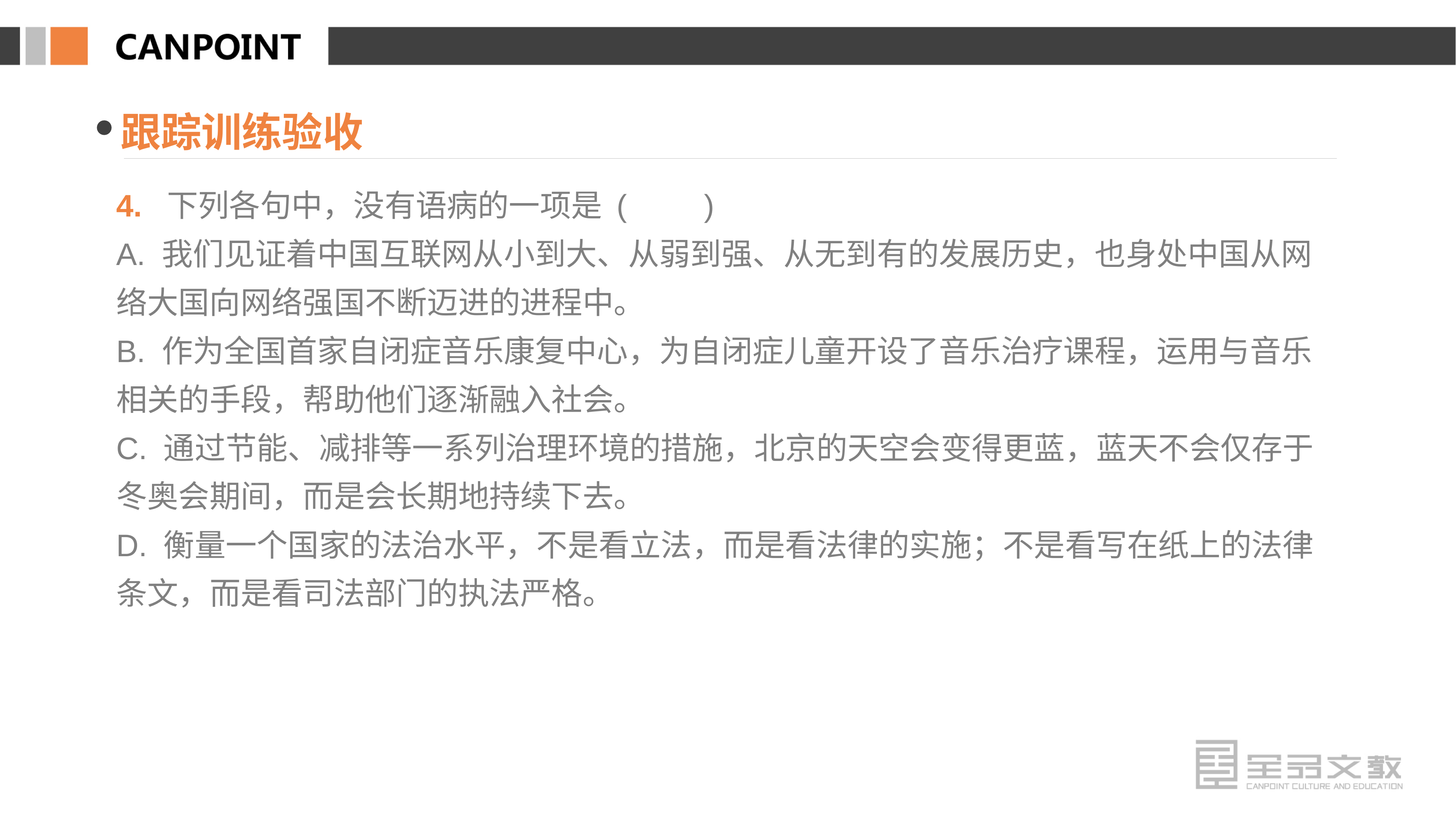

跟踪训练验收

4.  下列各句中，没有语病的一项是 (　　)
A. 我们见证着中国互联网从小到大、从弱到强、从无到有的发展历史，也身处中国从网络大国向网络强国不断迈进的进程中。
B. 作为全国首家自闭症音乐康复中心，为自闭症儿童开设了音乐治疗课程，运用与音乐相关的手段，帮助他们逐渐融入社会。
C. 通过节能、减排等一系列治理环境的措施，北京的天空会变得更蓝，蓝天不会仅存于冬奥会期间，而是会长期地持续下去。
D. 衡量一个国家的法治水平，不是看立法，而是看法律的实施；不是看写在纸上的法律条文，而是看司法部门的执法严格。